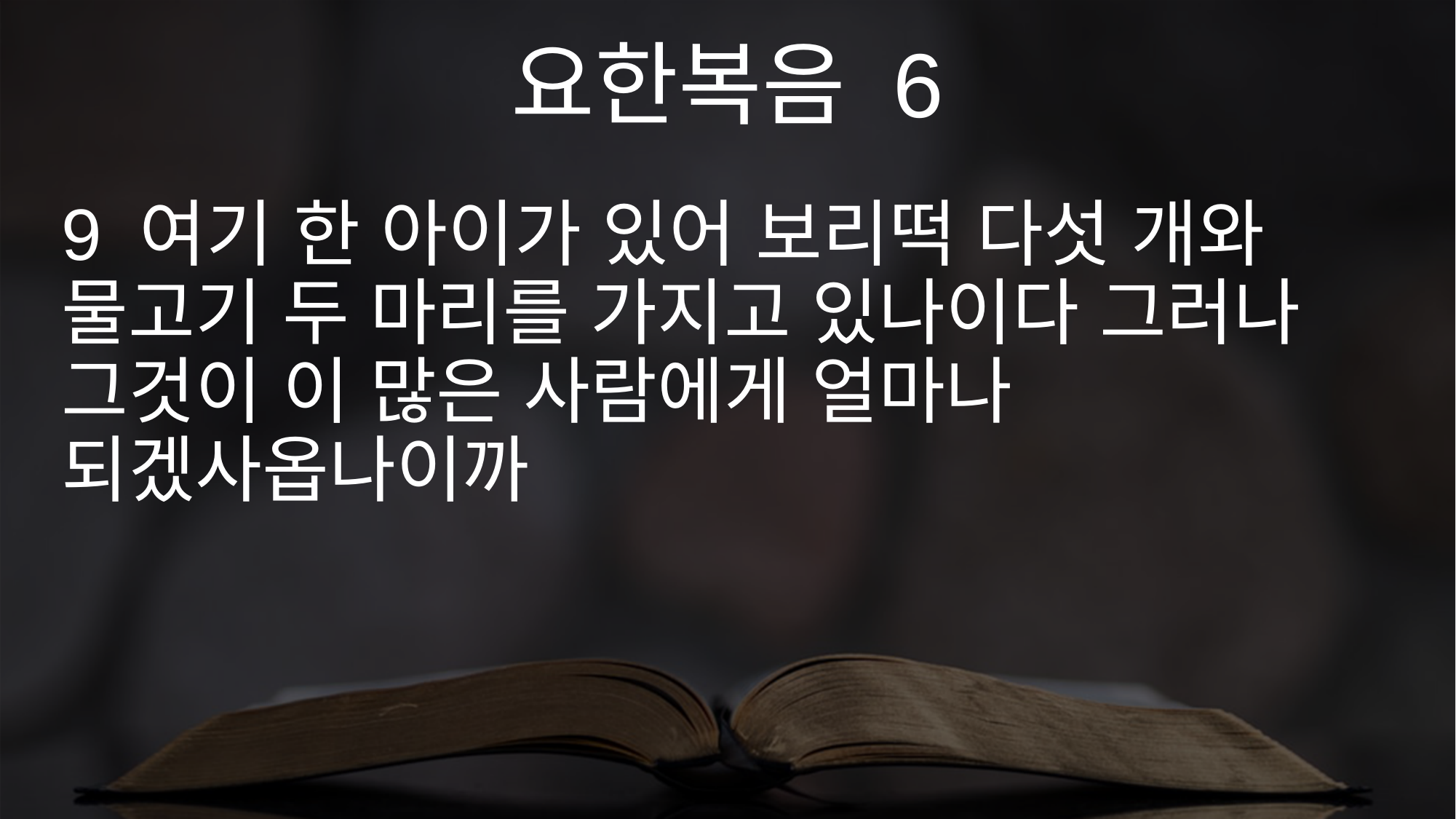

요한복음 6
9 여기 한 아이가 있어 보리떡 다섯 개와 물고기 두 마리를 가지고 있나이다 그러나 그것이 이 많은 사람에게 얼마나 되겠사옵나이까